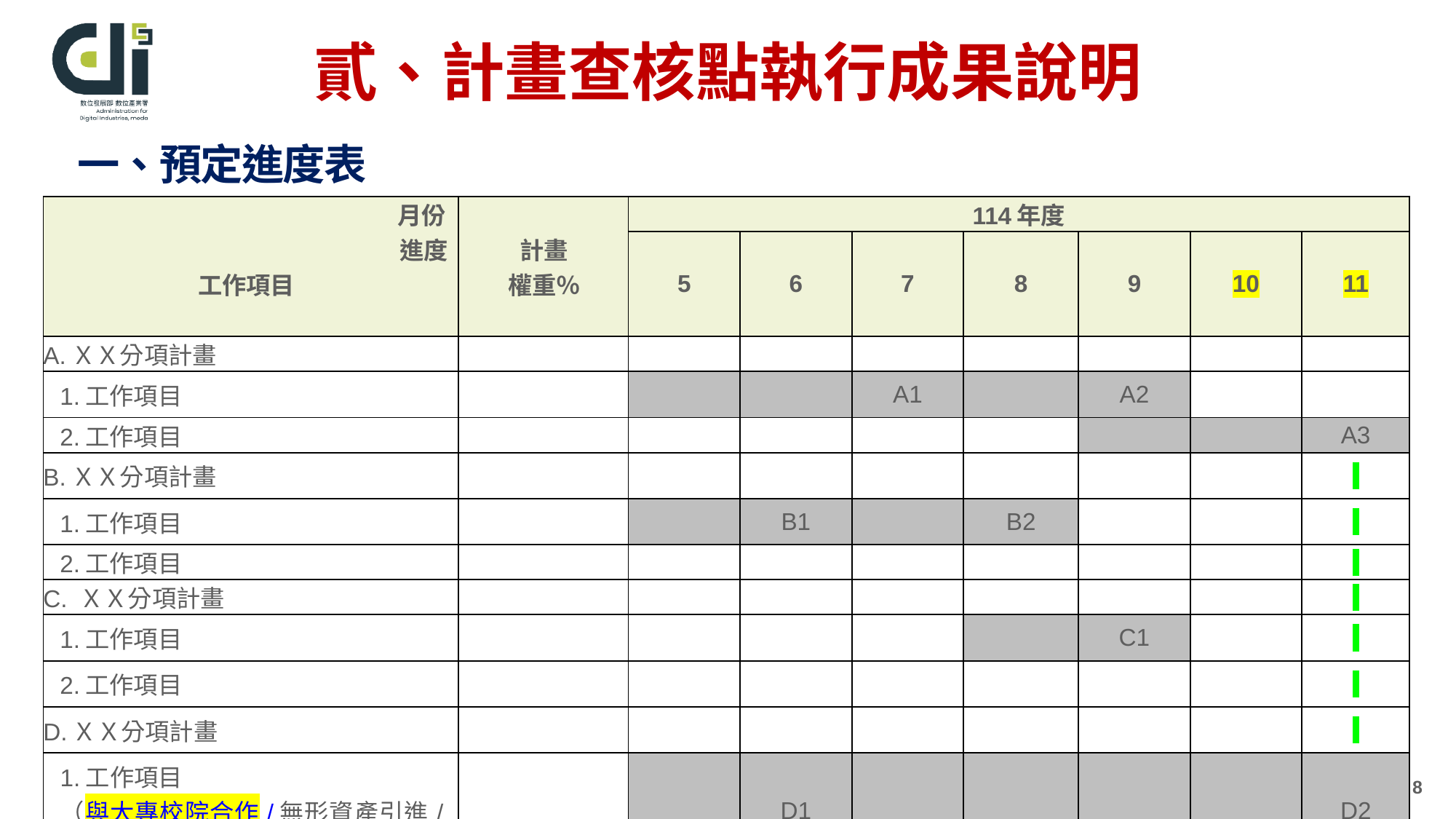

# 貳、計畫查核點執行成果說明
一、預定進度表
| 月份 進度 工作項目 | 計畫 權重％ | 114年度 |  |  |  |  |  |  |  |
| --- | --- | --- | --- | --- | --- | --- | --- | --- | --- |
|  |  | 5 | 6 | 7 | 8 |  | 9 | 10 | 11 |
| A.ＸＸ分項計畫 |  |  |  |  |  |  |  |  |  |
| 1.工作項目 |  |  |  | A1 |  |  | A2 |  |  |
| 2.工作項目 |  |  |  |  |  |  |  |  | A3 |
| B.ＸＸ分項計畫 |  |  |  |  |  |  |  |  |  |
| 1.工作項目 |  |  | B1 |  | B2 |  |  |  |  |
| 2.工作項目 |  |  |  |  |  |  |  |  |  |
| C. ＸＸ分項計畫 |  |  |  |  |  |  |  |  |  |
| 1.工作項目 |  |  |  |  |  |  | C1 |  |  |
| 2.工作項目 |  |  |  |  |  |  |  |  |  |
| D.ＸＸ分項計畫 |  |  |  |  |  |  |  |  |  |
| 1.工作項目 （與大專校院合作/無形資產引進/ 委託研究/勞務/驗證：XX單位） |  |  | D1 |  |  |  |  |  | D2 |
| 小計 | 100% | % |  |  |  | % |  |  |  |
| 進度百分比% |  |  |  |  |  |  |  |  |  |
8